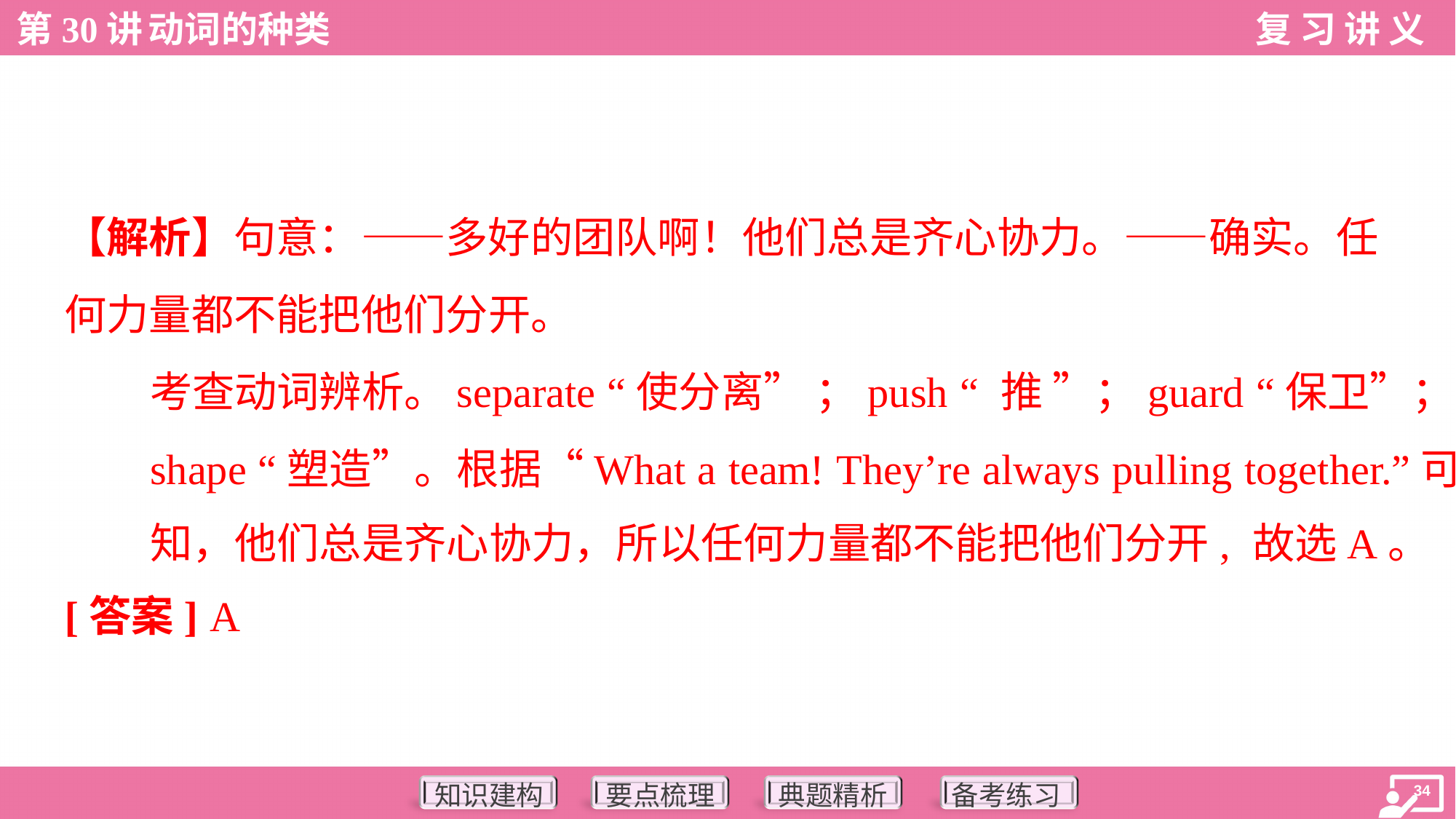

【解析】句意：——多好的团队啊！他们总是齐心协力。——确实。任
何力量都不能把他们分开。
考查动词辨析。separate “使分离” ；push “ 推 ”；guard “保卫”；
shape “塑造”。根据“What a team! They’re always pulling together.”可
知，他们总是齐心协力，所以任何力量都不能把他们分开, 故选A。
[答案] A